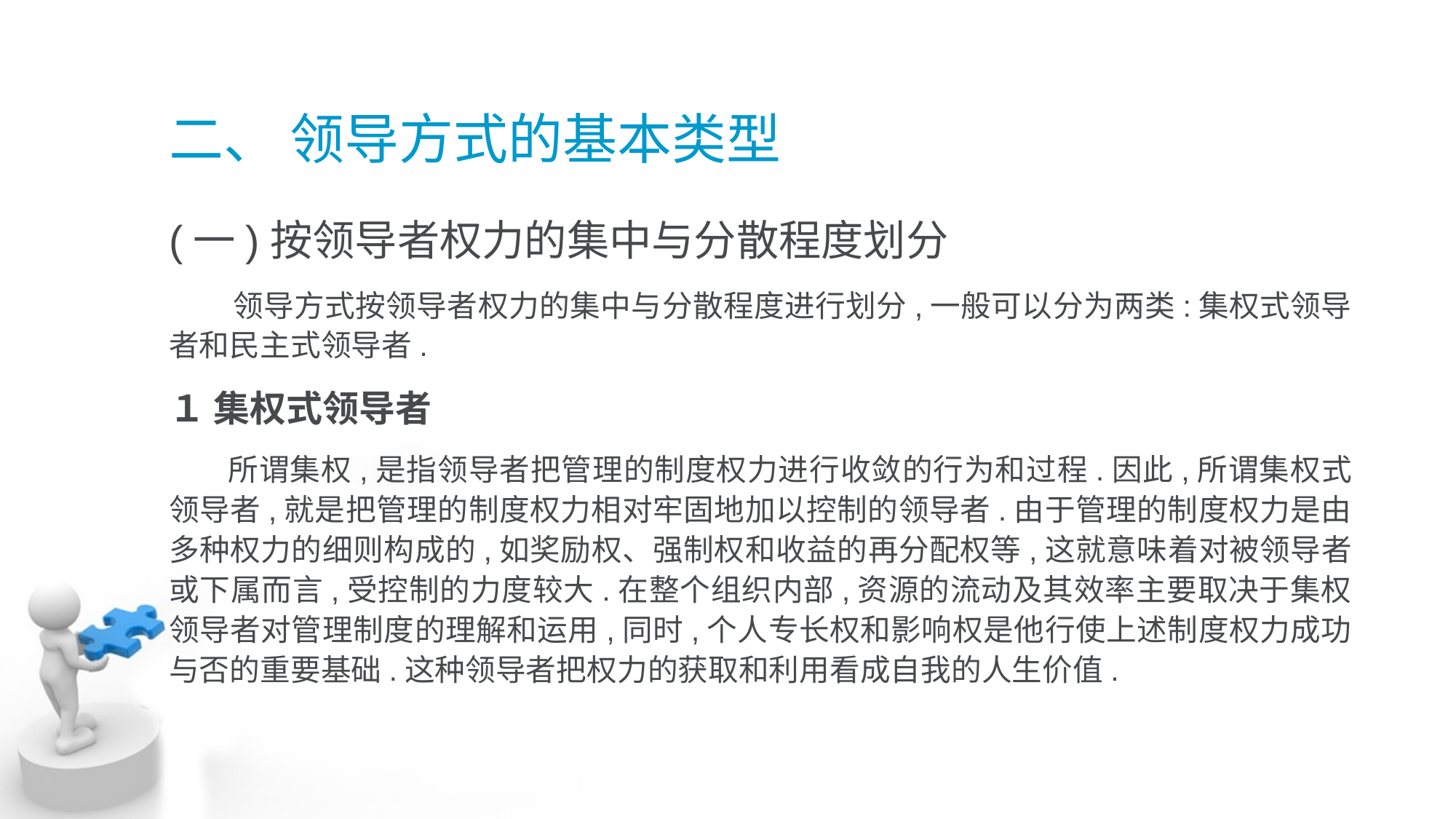

# 二、 领导方式的基本类型
(一)按领导者权力的集中与分散程度划分
        领导方式按领导者权力的集中与分散程度进行划分,一般可以分为两类:集权式领导 者和民主式领导者.
１ 集权式领导者
       所谓集权,是指领导者把管理的制度权力进行收敛的行为和过程.因此,所谓集权式 领导者,就是把管理的制度权力相对牢固地加以控制的领导者.由于管理的制度权力是由 多种权力的细则构成的,如奖励权、强制权和收益的再分配权等,这就意味着对被领导者 或下属而言,受控制的力度较大.在整个组织内部,资源的流动及其效率主要取决于集权 领导者对管理制度的理解和运用,同时,个人专长权和影响权是他行使上述制度权力成功 与否的重要基础.这种领导者把权力的获取和利用看成自我的人生价值.